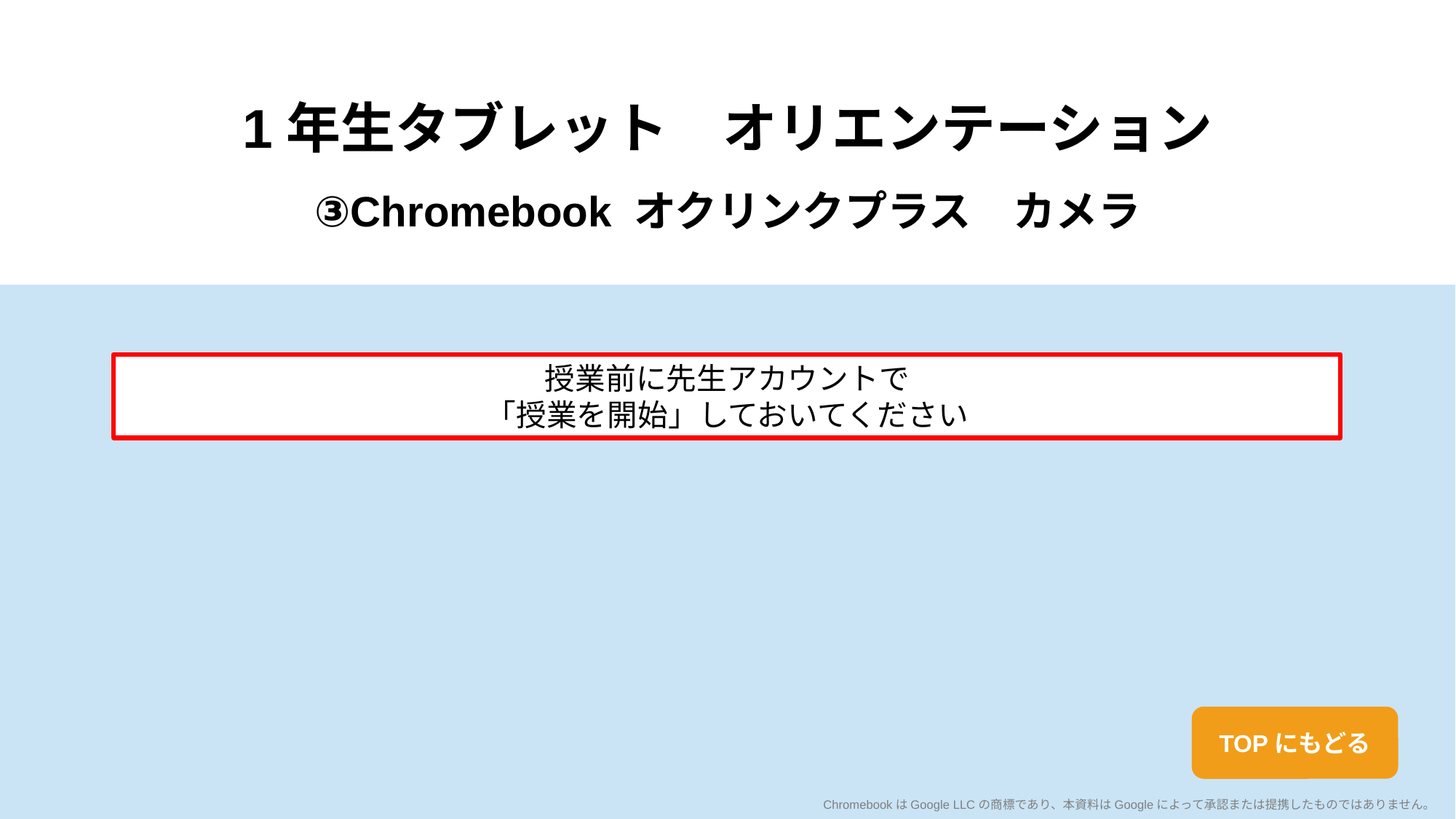

1年生タブレット　オリエンテーション
③Chromebook オクリンクプラス　カメラ

授業前に先生アカウントで
「授業を開始」しておいてください
TOPにもどる
ChromebookはGoogle LLCの商標であり、本資料はGoogleによって承認または提携したものではありません。